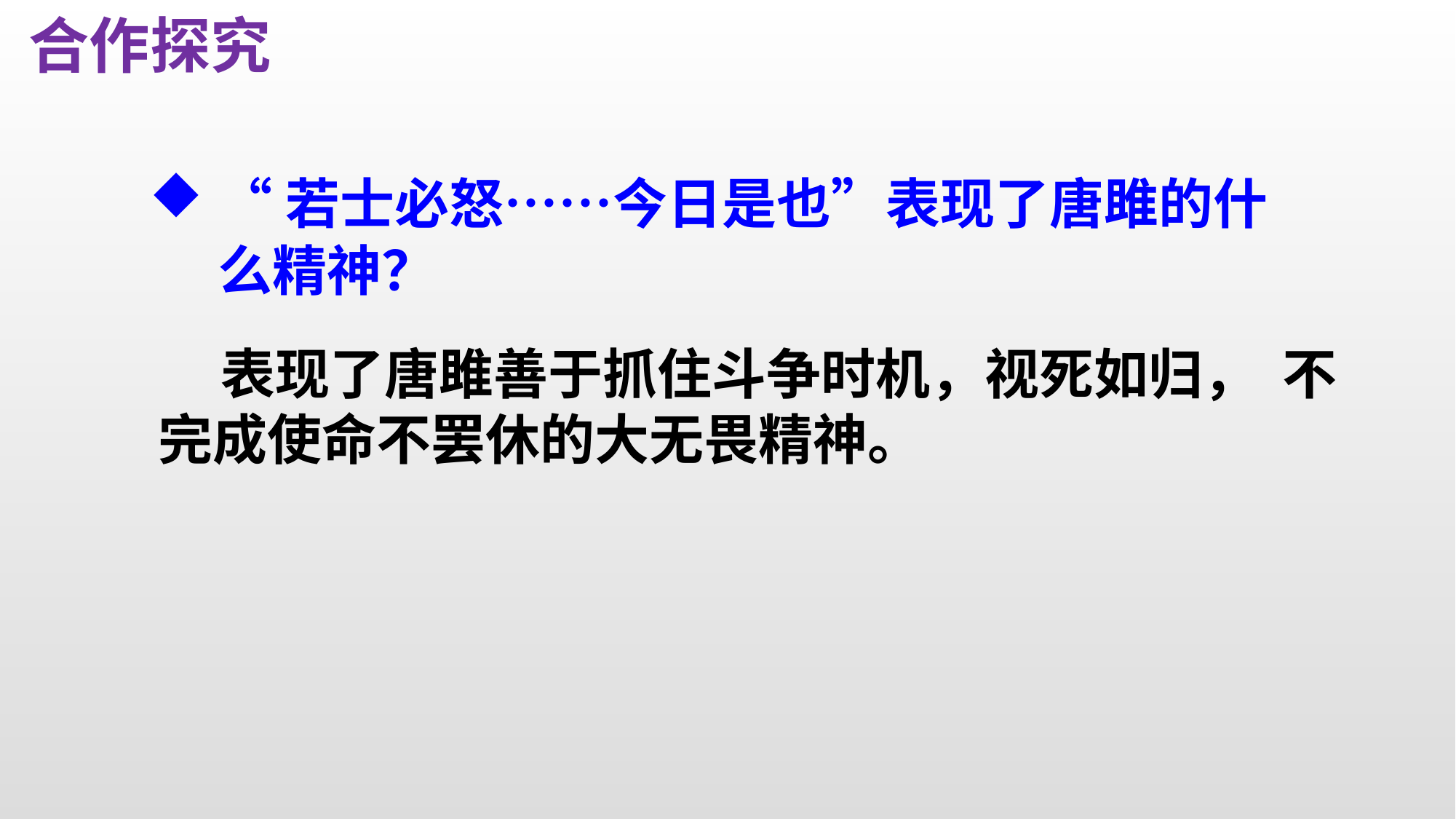

合作探究

“若士必怒……今日是也”表现了唐雎的什么精神？
    表现了唐雎善于抓住斗争时机，视死如归，  不完成使命不罢休的大无畏精神。